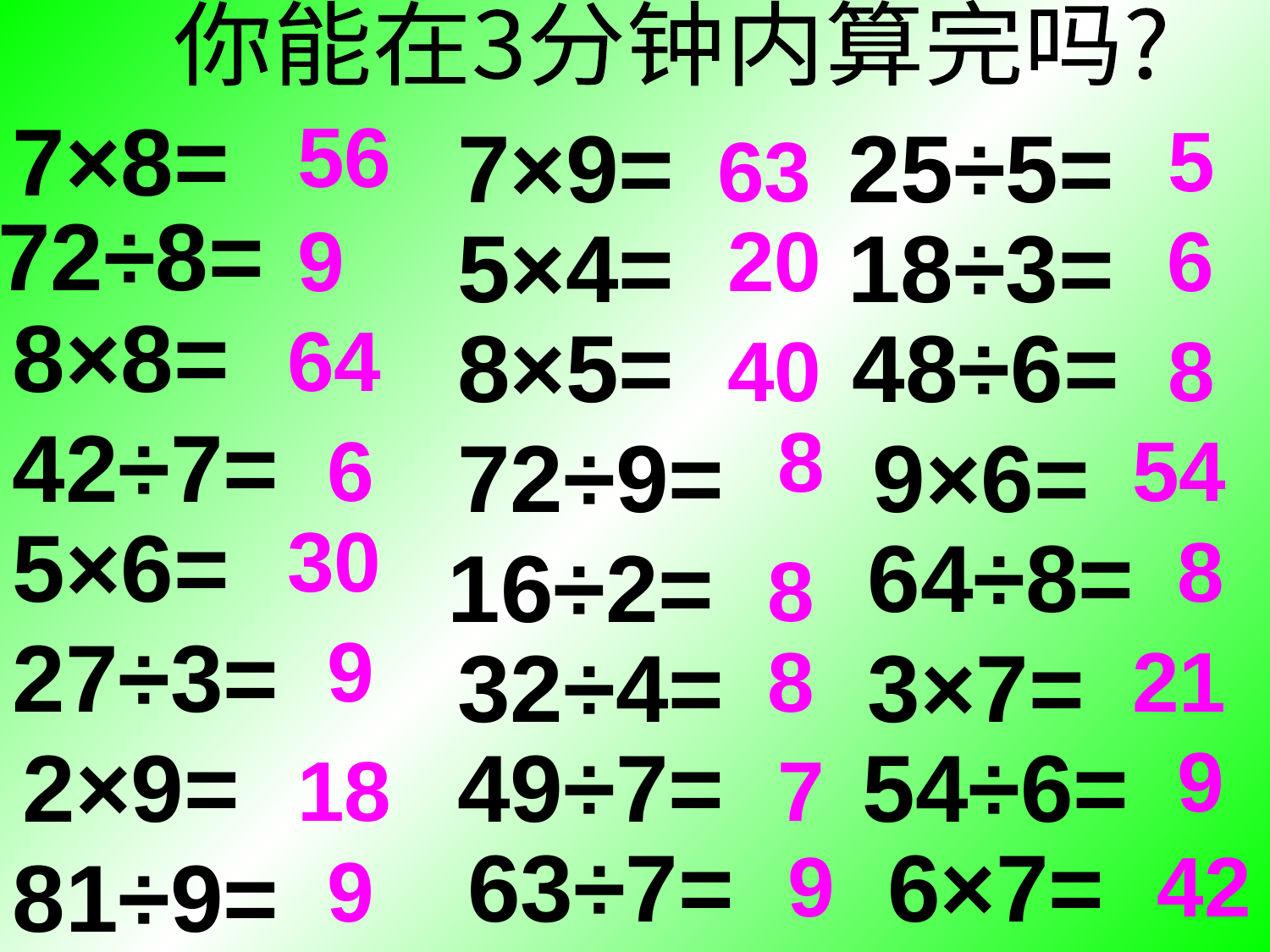

你能在3分钟内算完吗?
7×8=
56
7×9=
25÷5=
5
63
72÷8=
9
5×4=
20
18÷3=
6
8×8=
64
8×5=
48÷6=
40
8
42÷7=
8
6
72÷9=
9×6=
54
5×6=
30
64÷8=
8
16÷2=
8
27÷3=
9
32÷4=
8
3×7=
21
2×9=
49÷7=
54÷6=
9
18
7
63÷7=
6×7=
9
42
81÷9=
9